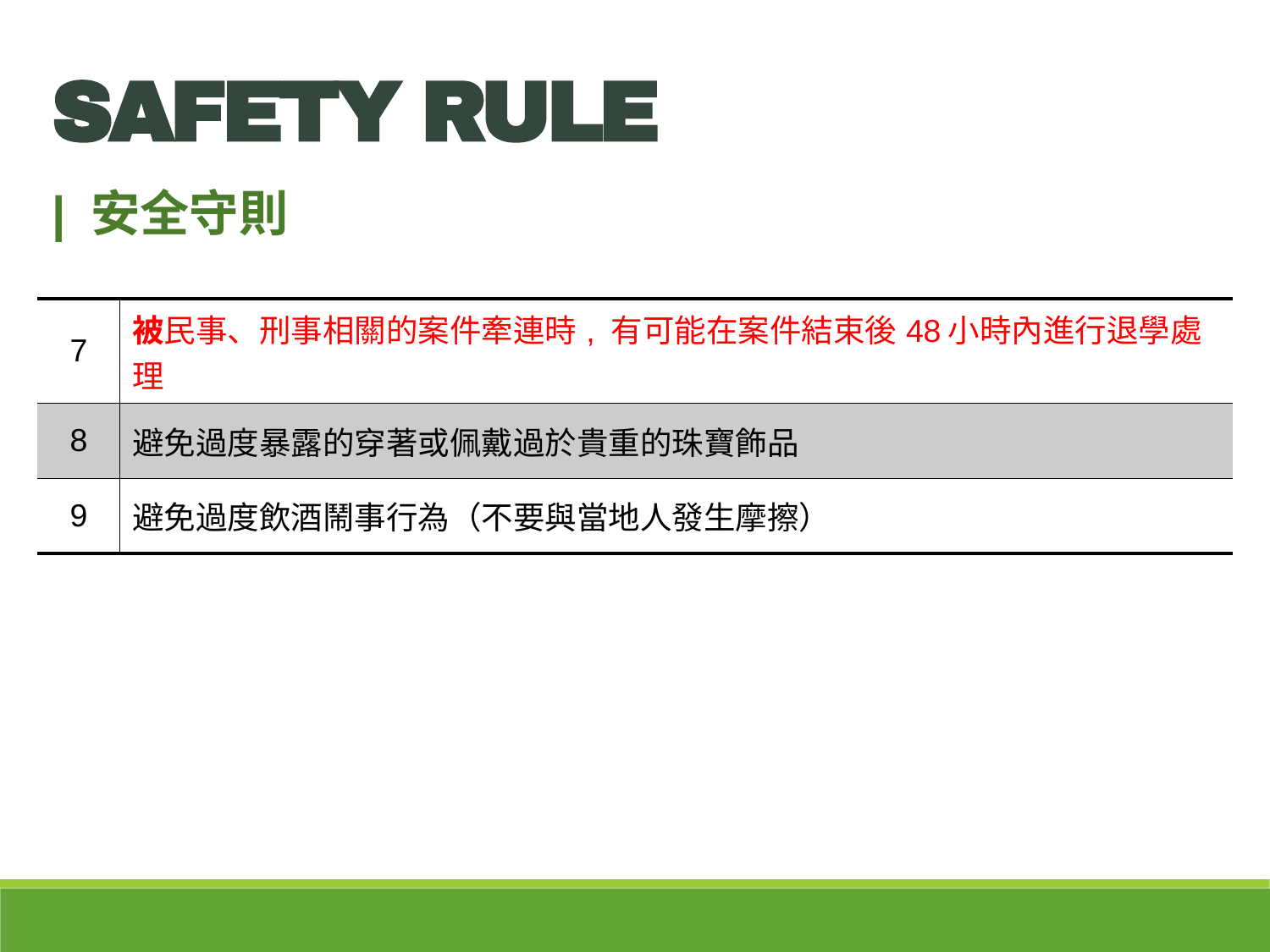

Safety rule
| 安全守則
| 7 | 被民事、刑事相關的案件牽連時, 有可能在案件結束後48小時內進行退學處理 |
| --- | --- |
| 8 | 避免過度暴露的穿著或佩戴過於貴重的珠寶飾品 |
| 9 | 避免過度飲酒鬧事行為（不要與當地人發生摩擦） |